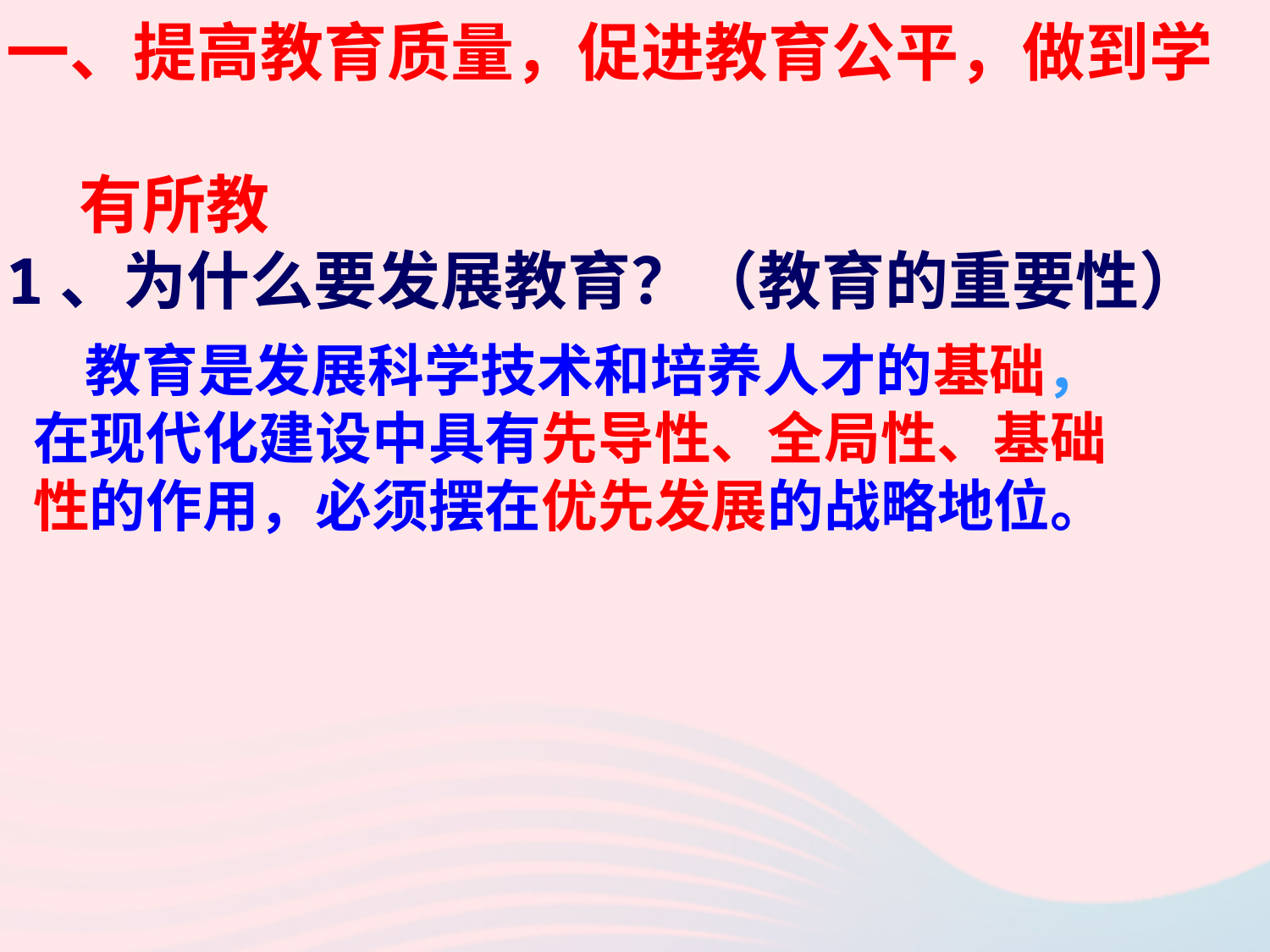

一、提高教育质量，促进教育公平，做到学
    有所教
1、为什么要发展教育？（教育的重要性）

   教育是发展科学技术和培养人才的基础，在现代化建设中具有先导性、全局性、基础性的作用，必须摆在优先发展的战略地位。